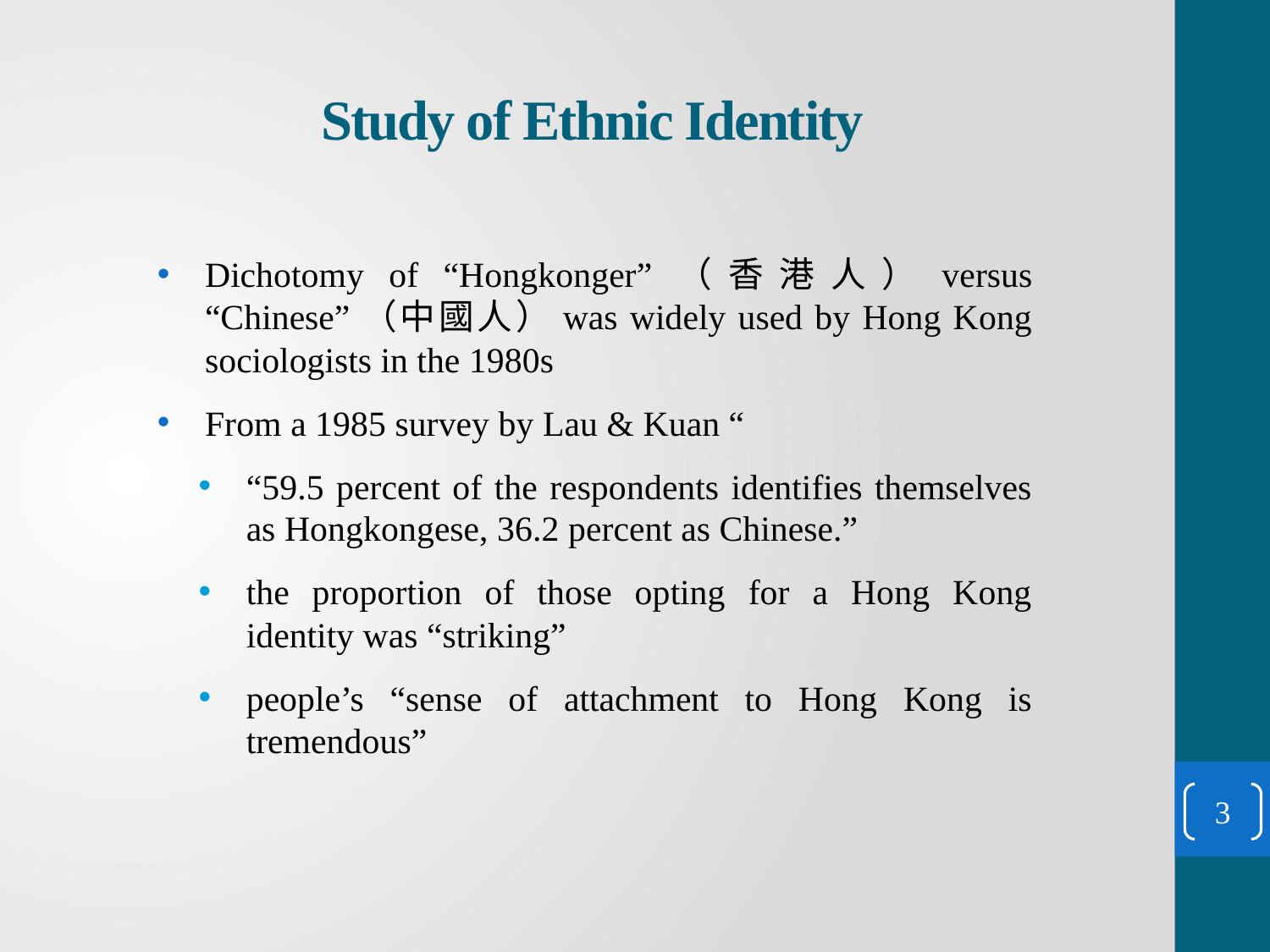

# Study of Ethnic Identity
Dichotomy of “Hongkonger”（香港人）versus “Chinese”（中國人）was widely used by Hong Kong sociologists in the 1980s
From a 1985 survey by Lau & Kuan “
“59.5 percent of the respondents identifies themselves as Hongkongese, 36.2 percent as Chinese.”
the proportion of those opting for a Hong Kong identity was “striking”
people’s “sense of attachment to Hong Kong is tremendous”
3